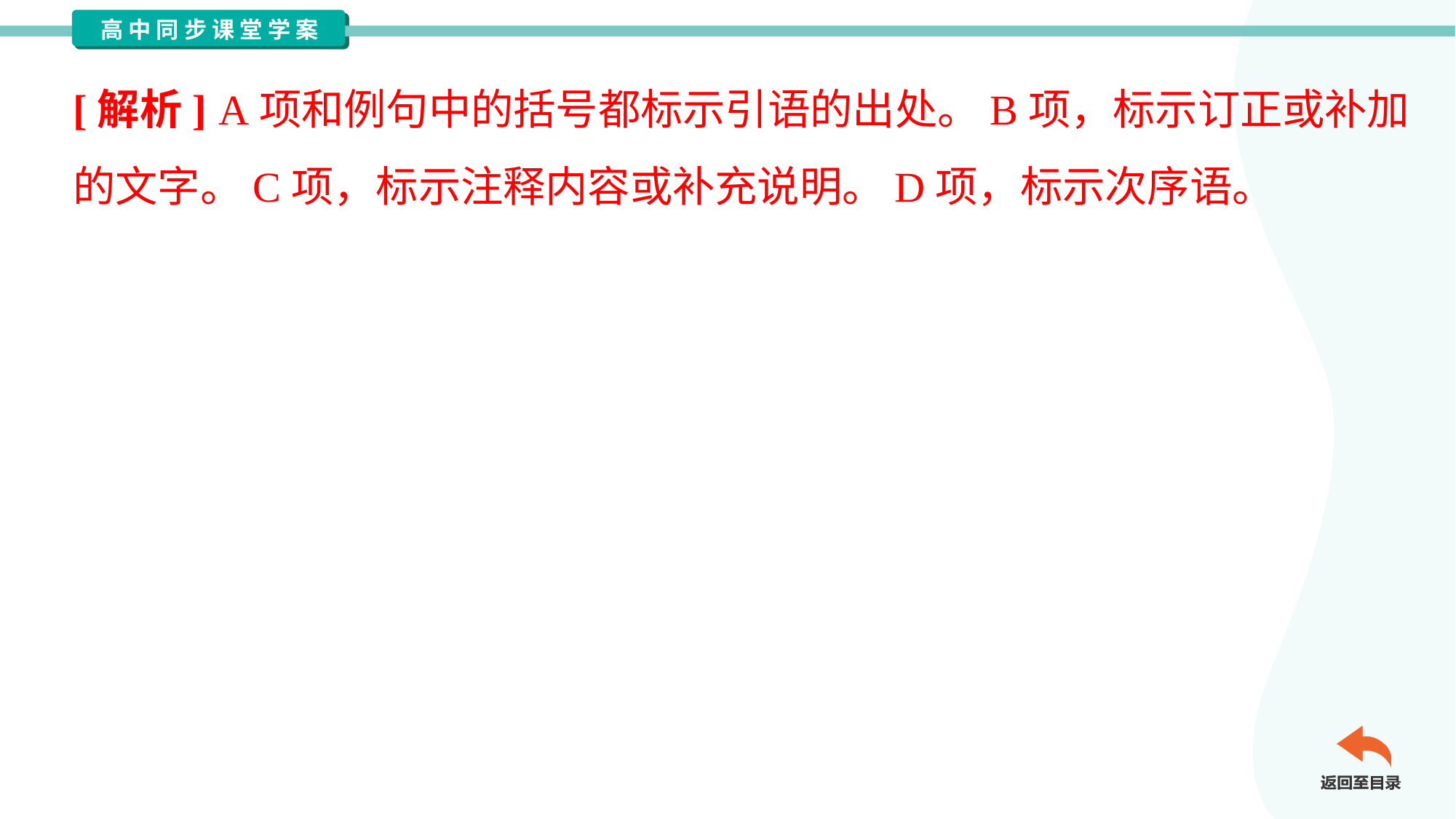

[解析] A项和例句中的括号都标示引语的出处。B项，标示订正或补加
的文字。C项，标示注释内容或补充说明。D项，标示次序语。